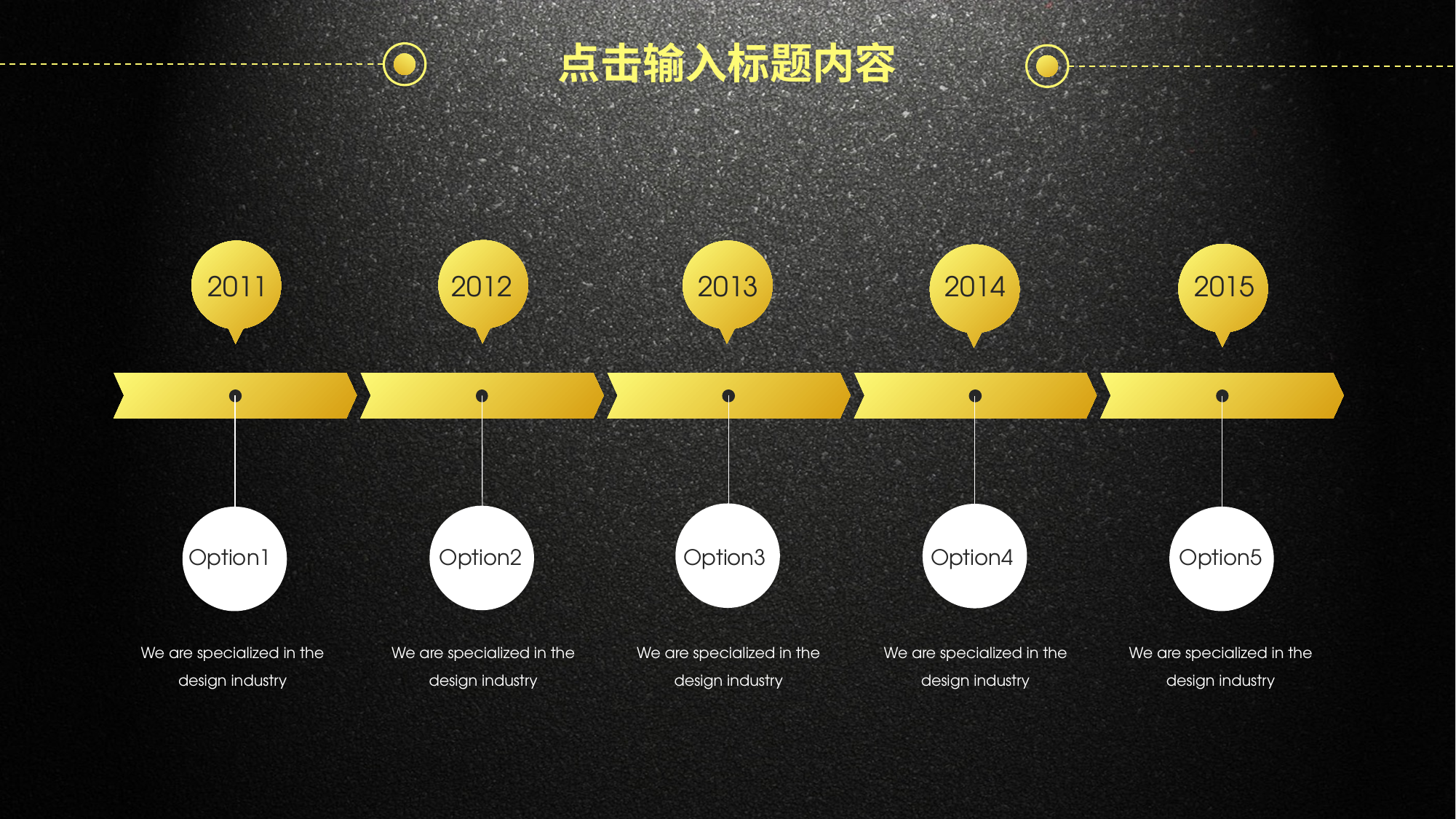

点击输入标题内容

2012

Option2
We are specialized in the design industry

2011

Option1
We are specialized in the design industry

2013

Option3
We are specialized in the design industry

2015

Option5
We are specialized in the design industry

2014

Option4
We are specialized in the design industry